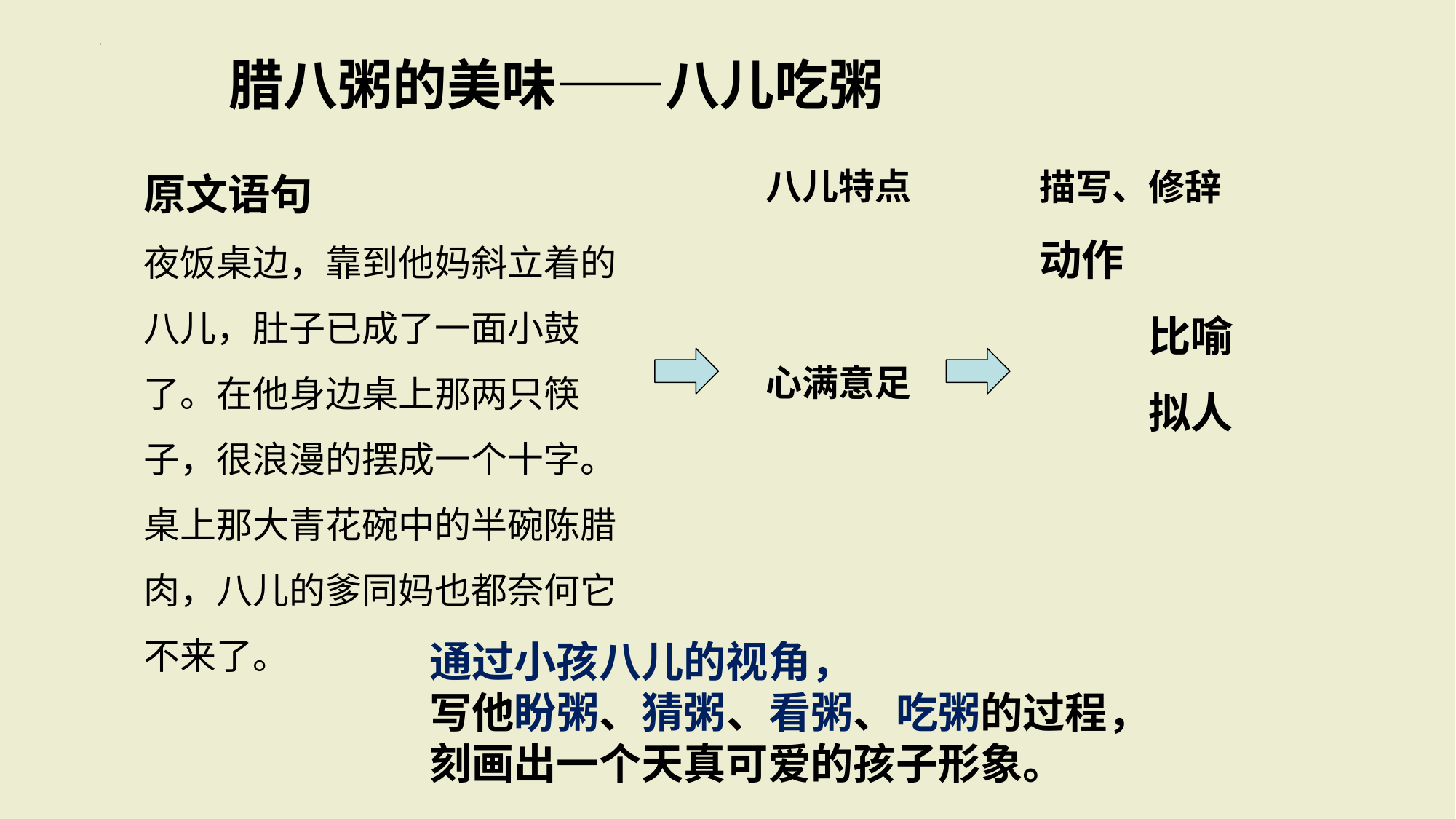

腊八粥的美味——八儿吃粥
原文语句
夜饭桌边，靠到他妈斜立着的八儿，肚子已成了一面小鼓了。在他身边桌上那两只筷子，很浪漫的摆成一个十字。桌上那大青花碗中的半碗陈腊肉，八儿的爹同妈也都奈何它不来了。
八儿特点

心满意足
描写、修辞
动作
	比喻
	拟人

通过小孩八儿的视角，
写他盼粥、猜粥、看粥、吃粥的过程，
刻画出一个天真可爱的孩子形象。